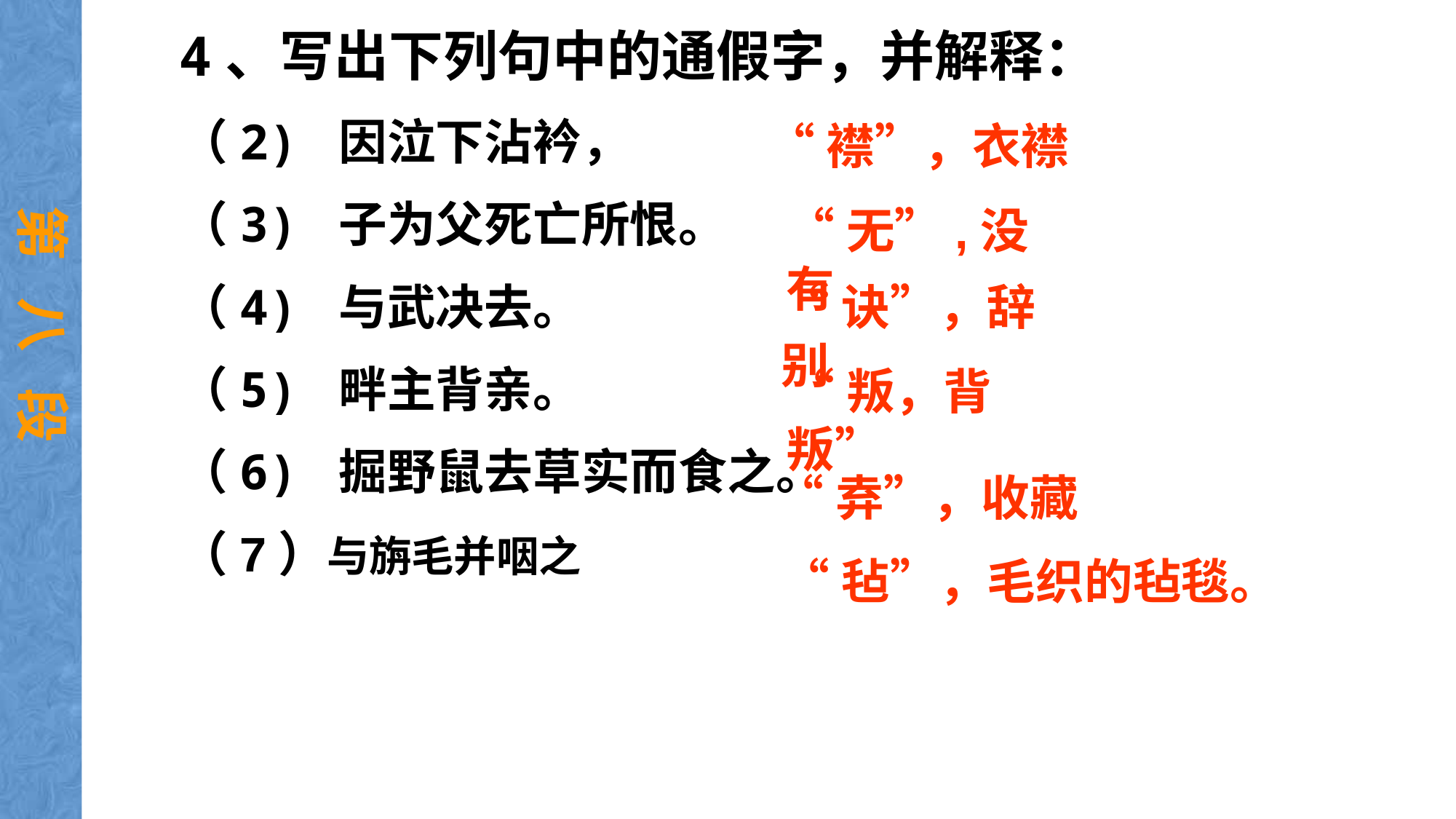

4、写出下列句中的通假字，并解释：
（2) 因泣下沾衿，
（3) 子为父死亡所恨。
（4) 与武决去。
（5) 畔主背亲。
（6) 掘野鼠去草实而食之。
（7）与旃毛并咽之

“襟”，衣襟
第   八   段
“无”,没有
“诀”，辞别
“叛，背叛”
“弆”，收藏
“毡”，毛织的毡毯。